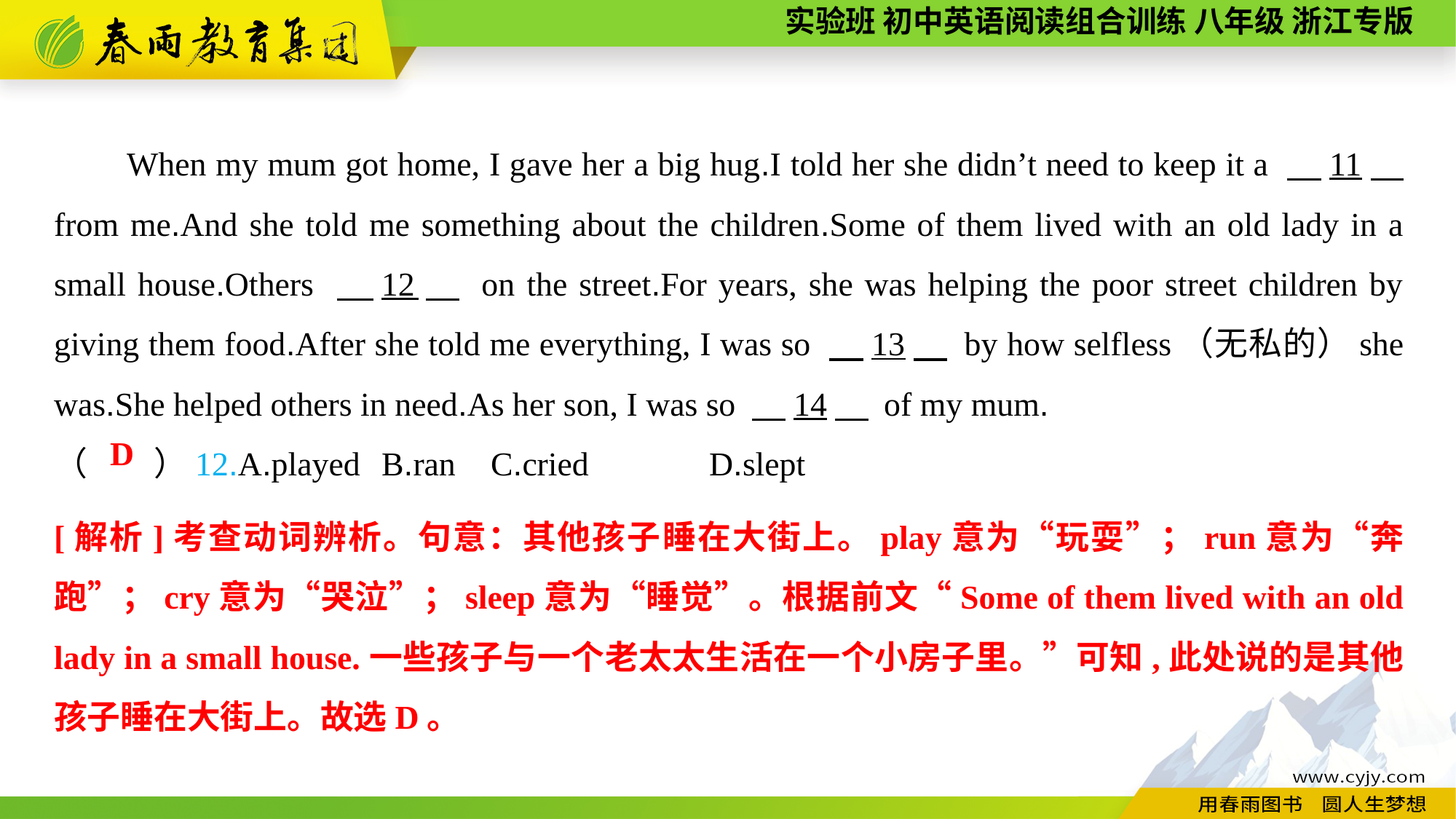

When my mum got home, I gave her a big hug.I told her she didn’t need to keep it a 　11　 from me.And she told me something about the children.Some of them lived with an old lady in a small house.Others 　12　 on the street.For years, she was helping the poor street children by giving them food.After she told me everything, I was so 　13　 by how selfless（无私的）she was.She helped others in need.As her son, I was so 　14　 of my mum.
（　　）12.A.played	B.ran	C.cried		D.slept
D
[解析]考查动词辨析。句意：其他孩子睡在大街上。play意为“玩耍”；run意为“奔跑”；cry意为“哭泣”；sleep意为“睡觉”。根据前文“Some of them lived with an old lady in a small house.一些孩子与一个老太太生活在一个小房子里。”可知,此处说的是其他孩子睡在大街上。故选D。